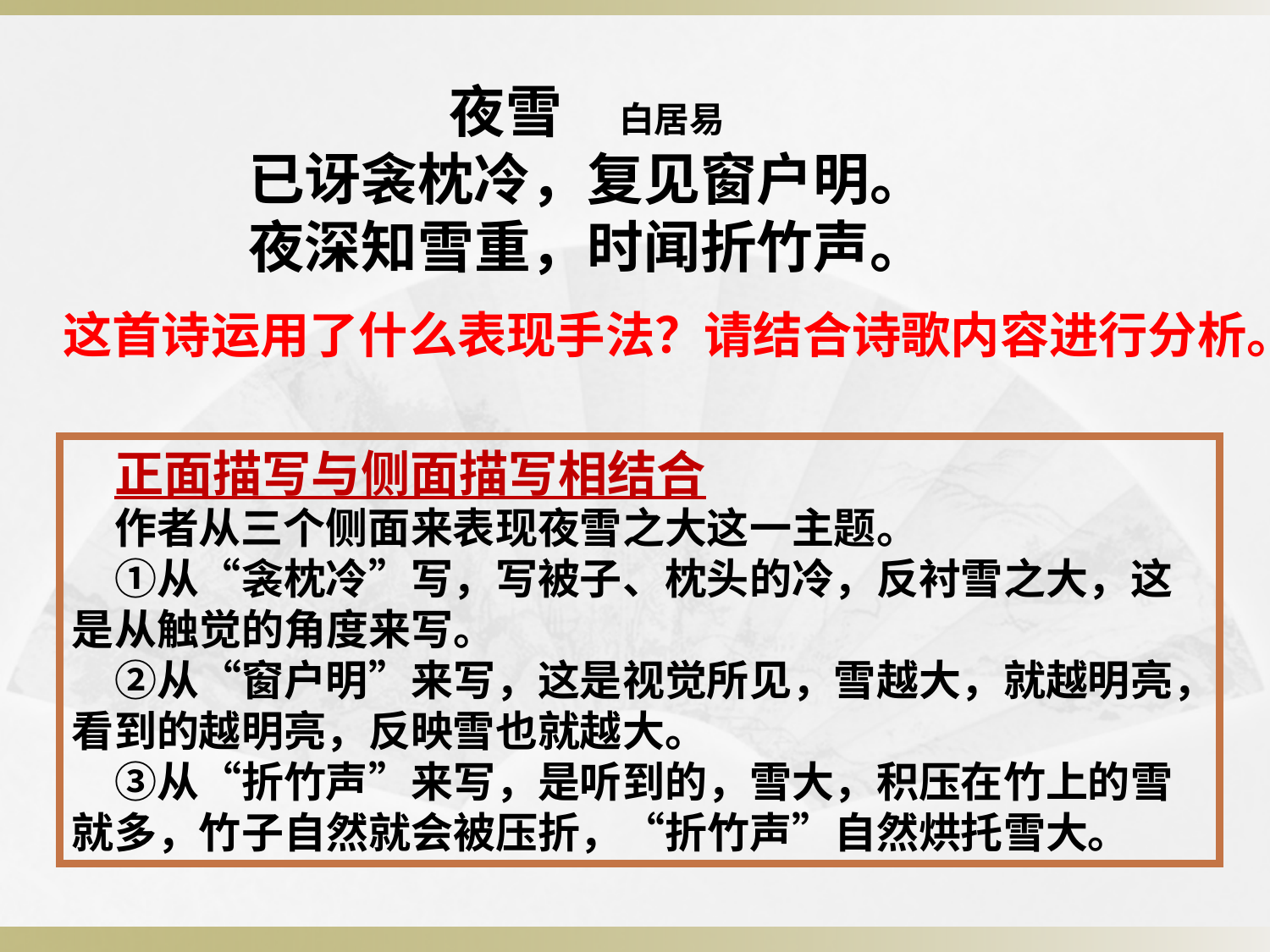

夜雪　白居易
已讶衾枕冷，复见窗户明。
夜深知雪重，时闻折竹声。
这首诗运用了什么表现手法？请结合诗歌内容进行分析。
　正面描写与侧面描写相结合
　作者从三个侧面来表现夜雪之大这一主题。
　①从“衾枕冷”写，写被子、枕头的冷，反衬雪之大，这是从触觉的角度来写。
　②从“窗户明”来写，这是视觉所见，雪越大，就越明亮，看到的越明亮，反映雪也就越大。
　③从“折竹声”来写，是听到的，雪大，积压在竹上的雪就多，竹子自然就会被压折，“折竹声”自然烘托雪大。